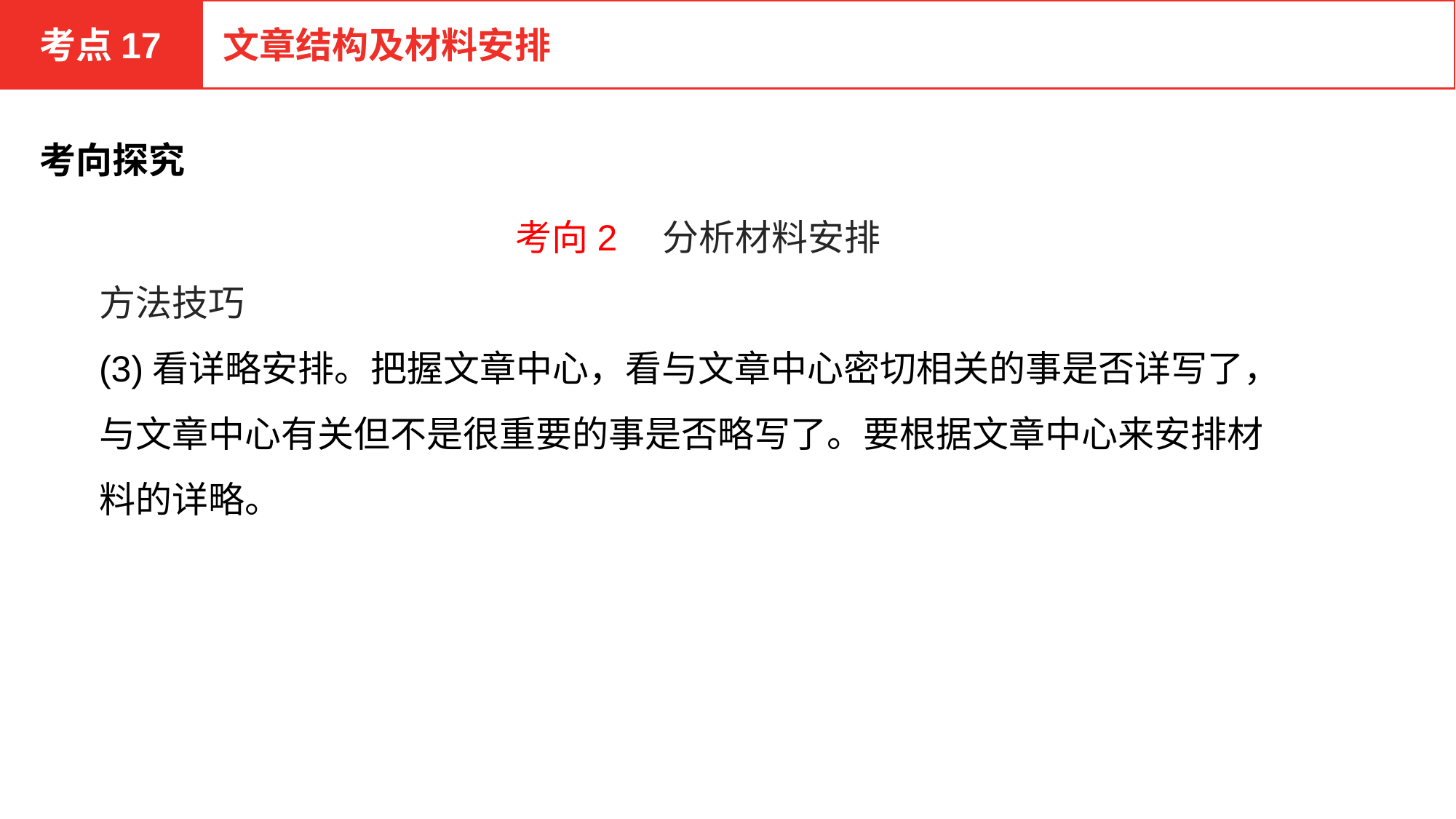

考点17
文章结构及材料安排
考向探究
考向2　分析材料安排
方法技巧
(3)看详略安排。把握文章中心，看与文章中心密切相关的事是否详写了，与文章中心有关但不是很重要的事是否略写了。要根据文章中心来安排材料的详略。